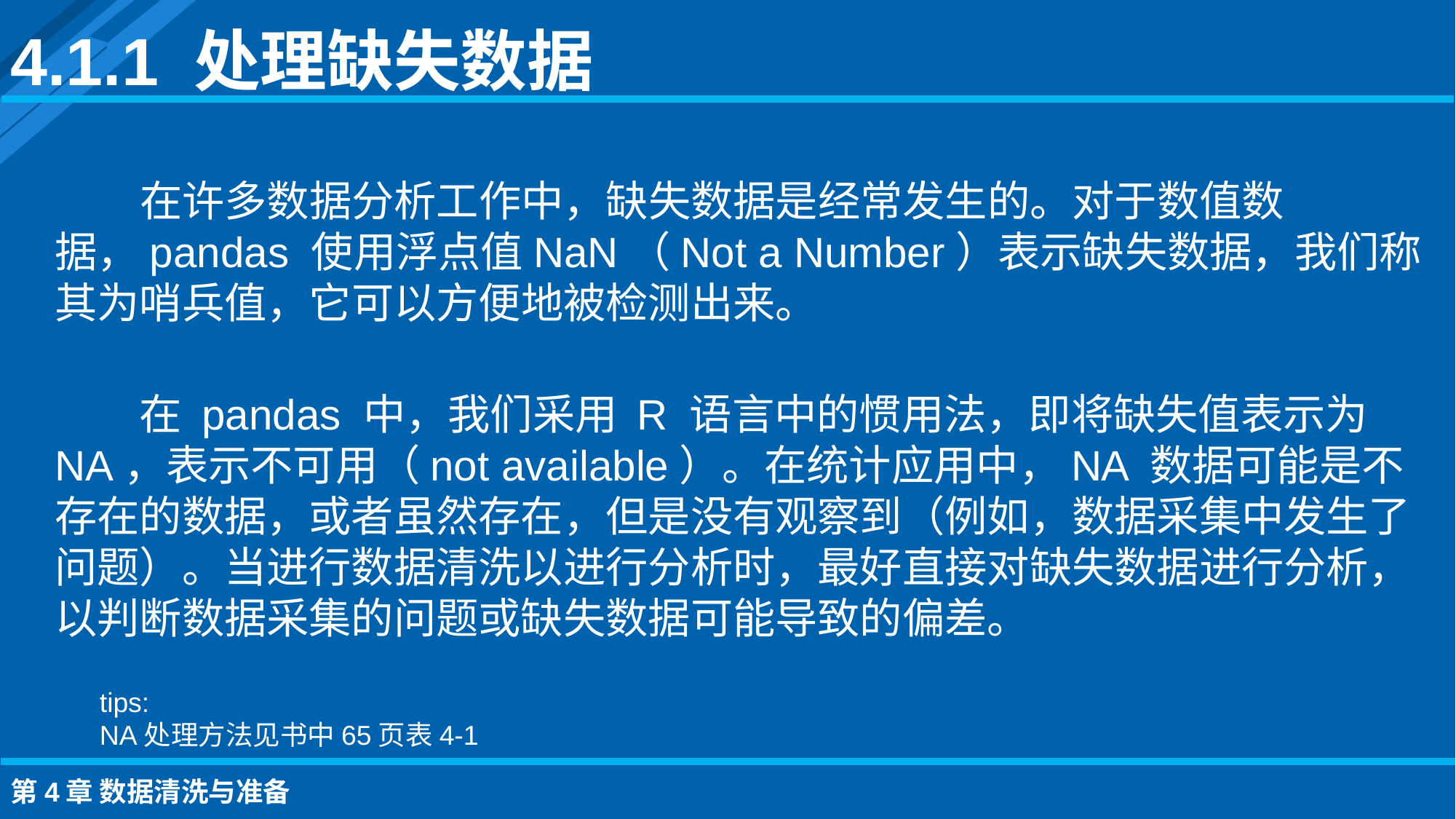

4.1.1 处理缺失数据

在许多数据分析工作中，缺失数据是经常发生的。对于数值数据，pandas 使用浮点值NaN（Not a Number）表示缺失数据，我们称其为哨兵值，它可以方便地被检测出来。
在 pandas 中，我们采用 R 语言中的惯用法，即将缺失值表示为 NA，表示不可用（not available）。在统计应用中，NA 数据可能是不存在的数据，或者虽然存在，但是没有观察到（例如，数据采集中发生了问题）。当进行数据清洗以进行分析时，最好直接对缺失数据进行分析，以判断数据采集的问题或缺失数据可能导致的偏差。
tips:
NA处理方法见书中65页表4-1
第4章 数据清洗与准备